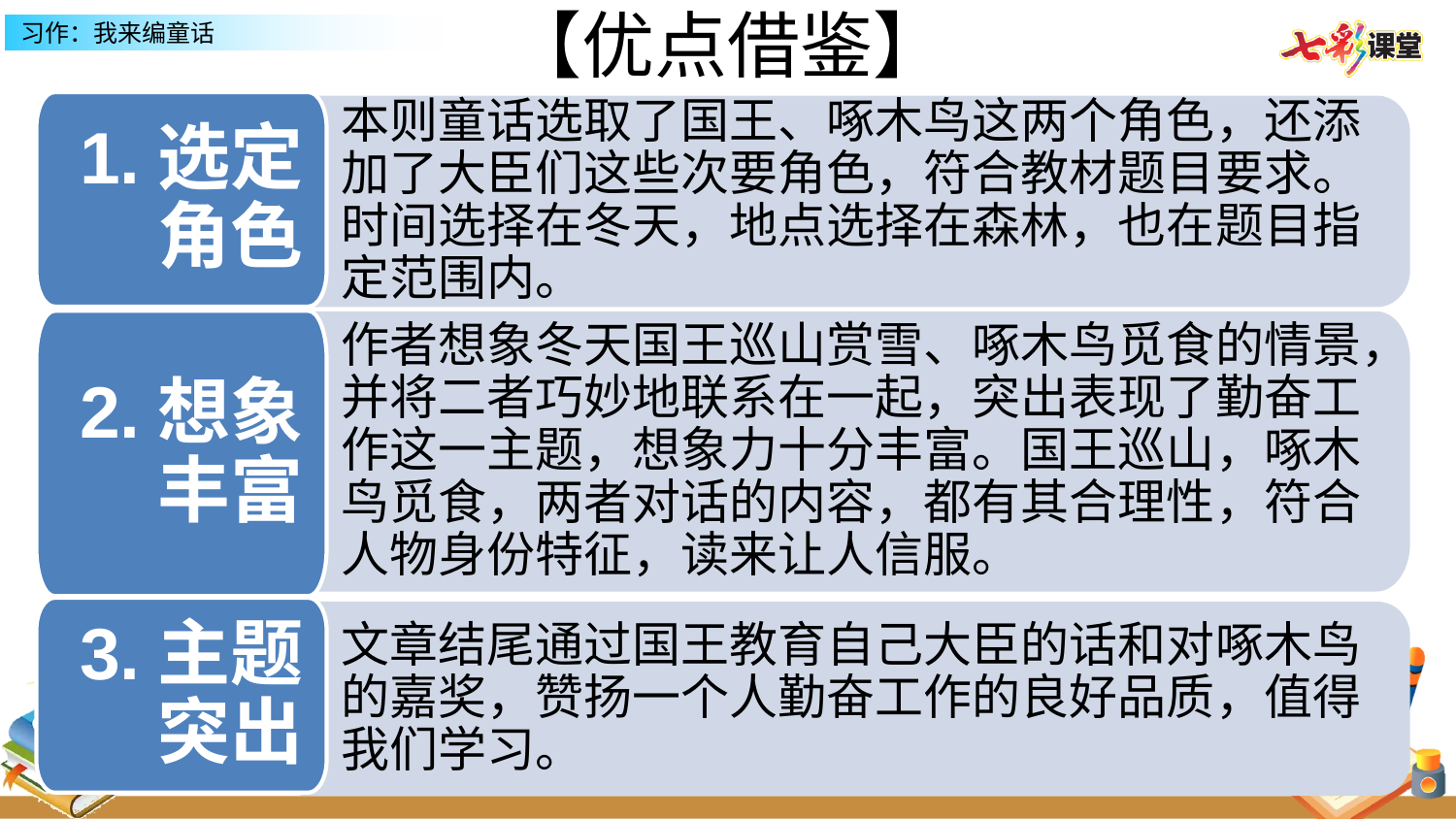

【优点借鉴】
1.选定角色
本则童话选取了国王、啄木鸟这两个角色，还添加了大臣们这些次要角色，符合教材题目要求。时间选择在冬天，地点选择在森林，也在题目指定范围内。
2.想象丰富
作者想象冬天国王巡山赏雪、啄木鸟觅食的情景，并将二者巧妙地联系在一起，突出表现了勤奋工作这一主题，想象力十分丰富。国王巡山，啄木鸟觅食，两者对话的内容，都有其合理性，符合人物身份特征，读来让人信服。
3.主题突出
文章结尾通过国王教育自己大臣的话和对啄木鸟的嘉奖，赞扬一个人勤奋工作的良好品质，值得我们学习。